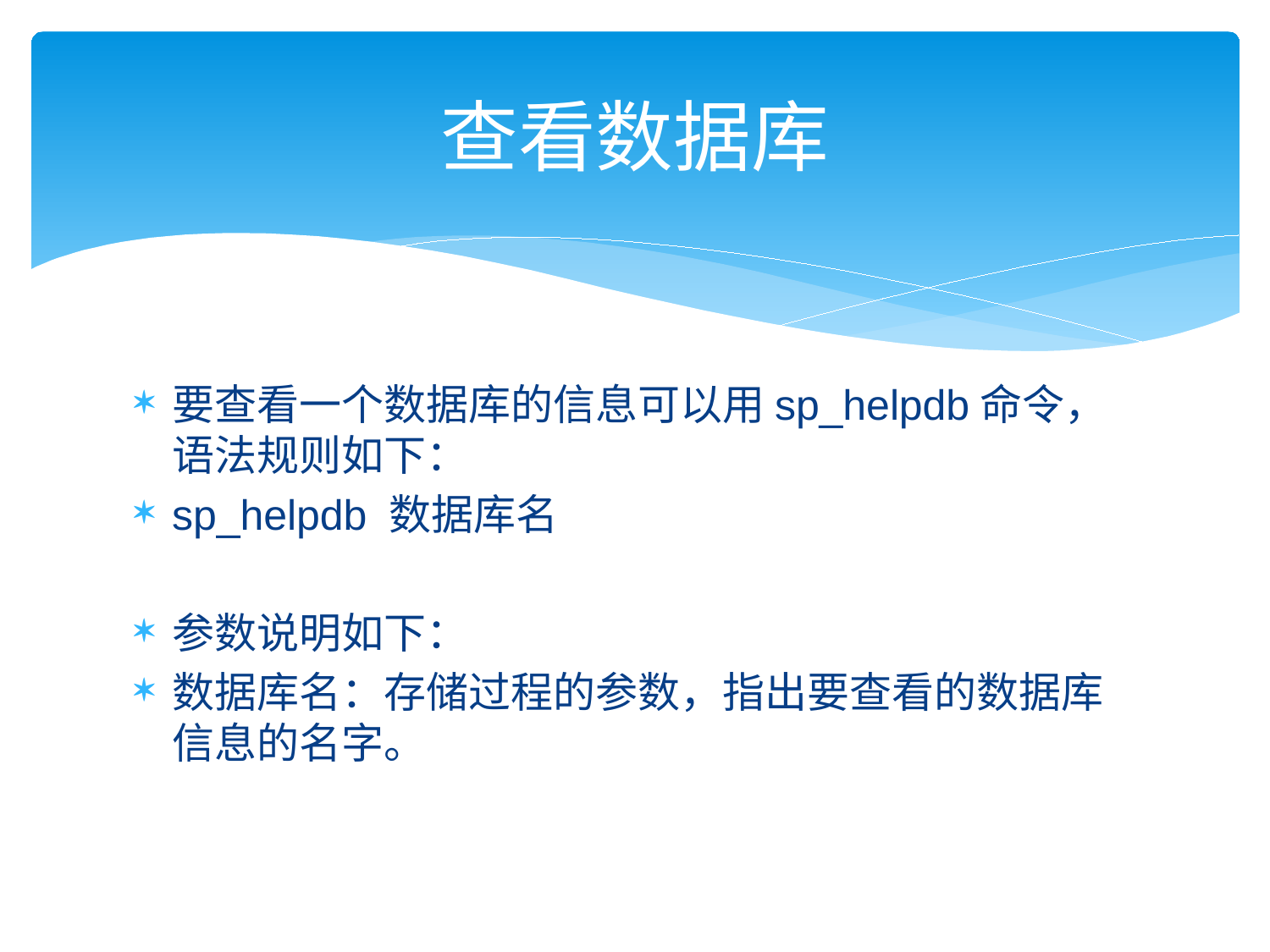

# 查看数据库
要查看一个数据库的信息可以用sp_helpdb命令，语法规则如下：
sp_helpdb 数据库名

参数说明如下：
数据库名：存储过程的参数，指出要查看的数据库信息的名字。